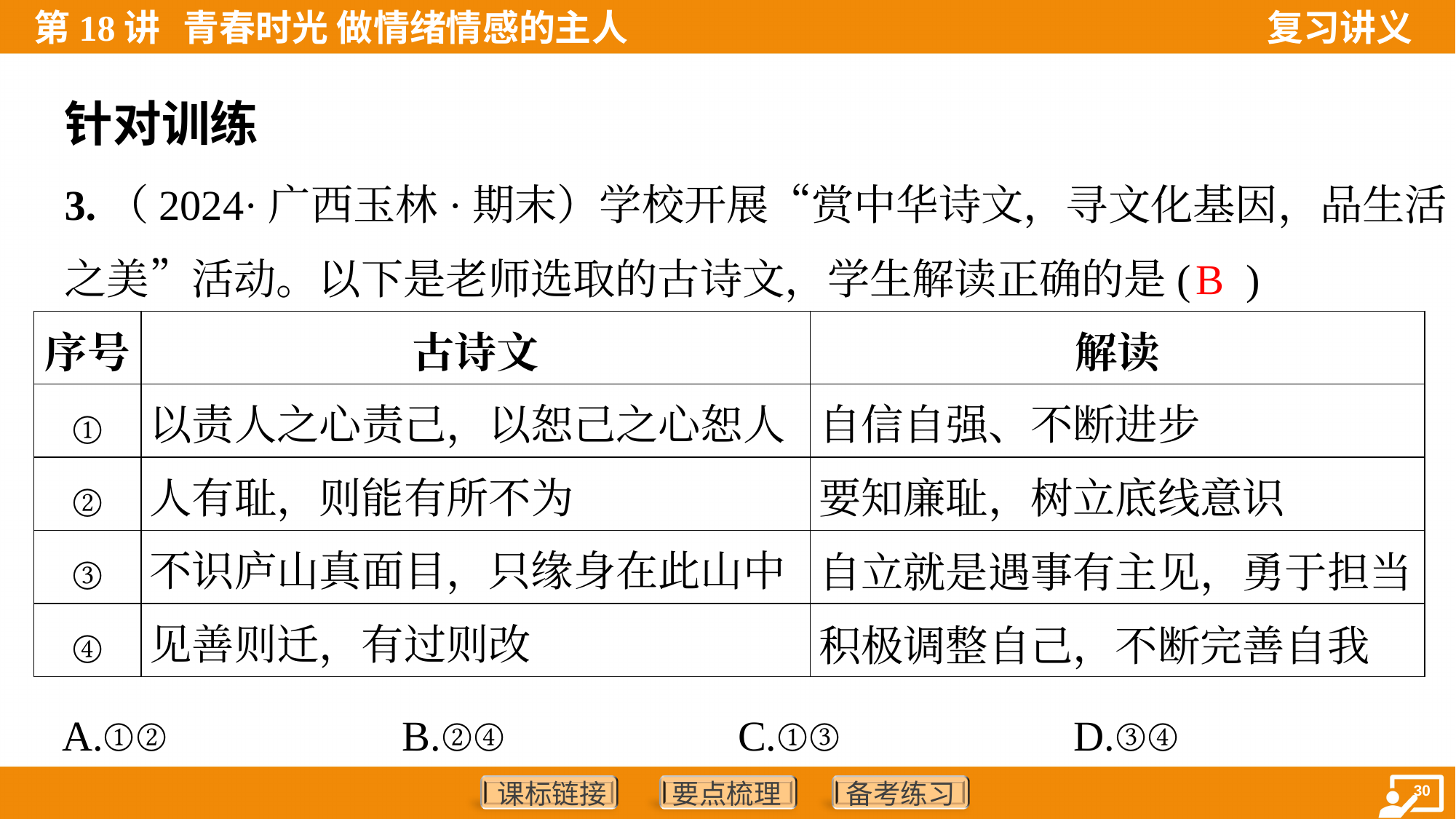

针对训练
3.（2024·广西玉林·期末）学校开展“赏中华诗文，寻文化基因，品生活
之美”活动。以下是老师选取的古诗文，学生解读正确的是(     )
B
| 序号 | 古诗文 | 解读 |
| --- | --- | --- |
| ① | 以责人之心责己，以恕己之心恕人 | 自信自强、不断进步 |
| ② | 人有耻，则能有所不为 | 要知廉耻，树立底线意识 |
| ③ | 不识庐山真面目，只缘身在此山中 | 自立就是遇事有主见，勇于担当 |
| ④ | 见善则迁，有过则改 | 积极调整自己，不断完善自我 |
A.①②	B.②④	C.①③	D.③④